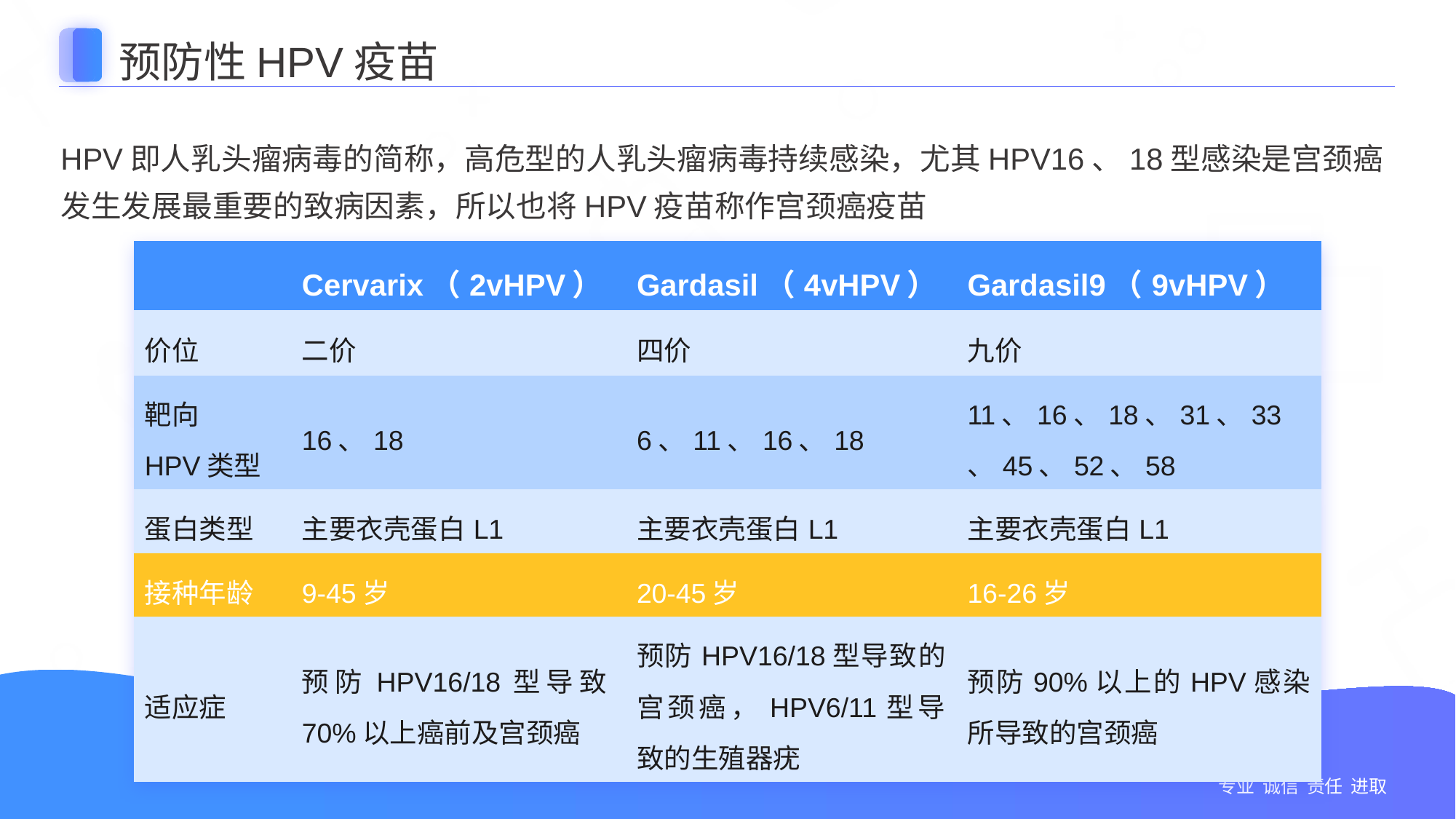

预防性HPV疫苗
HPV即人乳头瘤病毒的简称，高危型的人乳头瘤病毒持续感染，尤其HPV16、18型感染是宫颈癌发生发展最重要的致病因素，所以也将HPV疫苗称作宫颈癌疫苗
|  | Cervarix（2vHPV） | Gardasil（4vHPV） | Gardasil9（9vHPV） |
| --- | --- | --- | --- |
| 价位 | 二价 | 四价 | 九价 |
| 靶向 HPV类型 | 16、18 | 6、11、16、18 | 11、16、18、31、33、45、52、58 |
| 蛋白类型 | 主要衣壳蛋白L1 | 主要衣壳蛋白L1 | 主要衣壳蛋白L1 |
| 接种年龄 | 9-45岁 | 20-45岁 | 16-26岁 |
| 适应症 | 预防HPV16/18型导致70%以上癌前及宫颈癌 | 预防HPV16/18型导致的宫颈癌，HPV6/11型导致的生殖器疣 | 预防90%以上的HPV感染所导致的宫颈癌 |